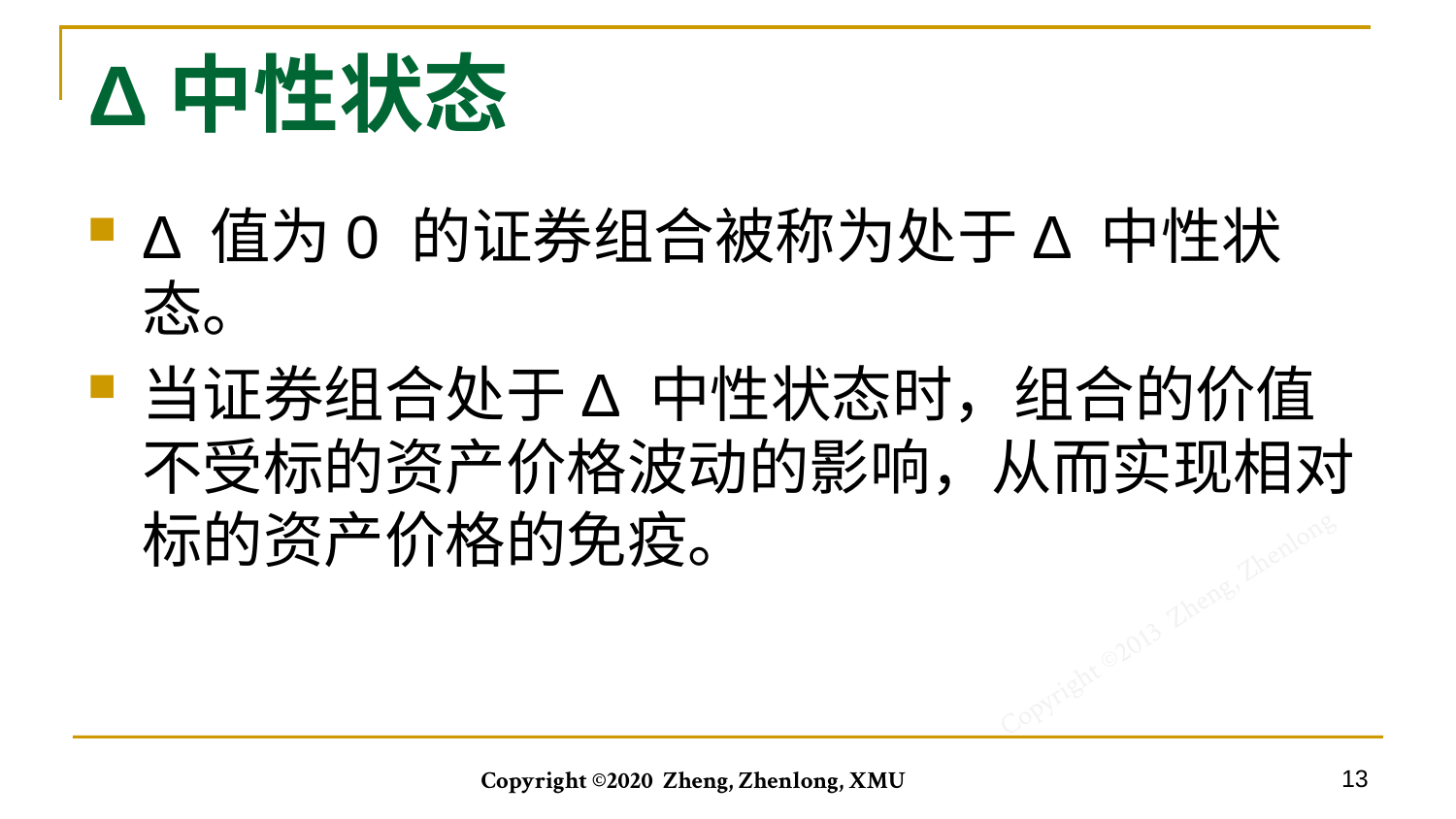

# Δ中性状态
Δ 值为0 的证券组合被称为处于Δ 中性状态。
当证券组合处于Δ 中性状态时，组合的价值不受标的资产价格波动的影响，从而实现相对标的资产价格的免疫。
13
Copyright ©2020  Zheng, Zhenlong, XMU